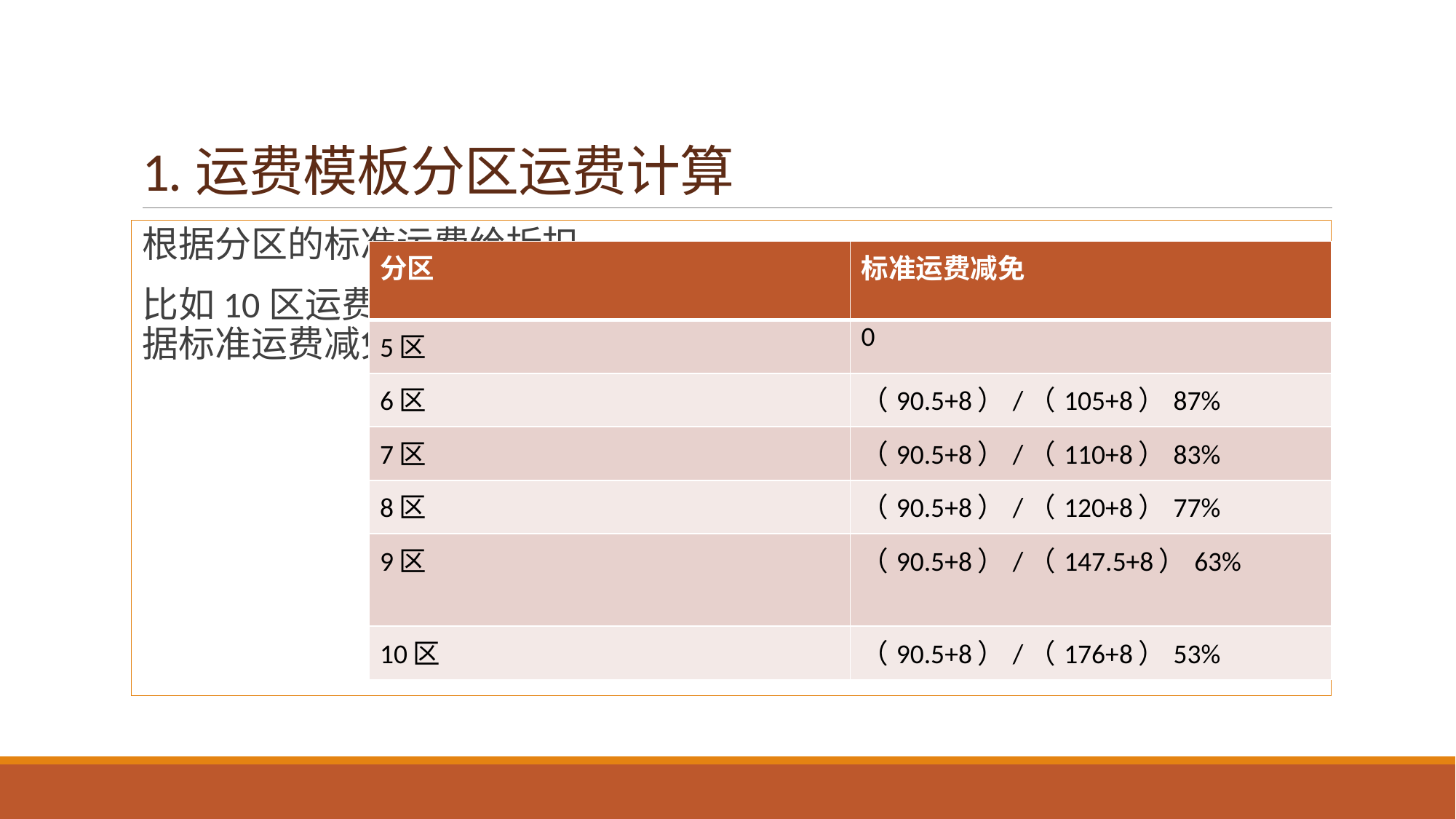

# 1.运费模板分区运费计算
根据分区的标准运费给折扣。
比如10区运费176+8，5区90.5+8，所以1kg物品模板中十区国家设置根据标准运费减免 :（90.5+8）/（176+8）
| 分区 | 标准运费减免 |
| --- | --- |
| 5区 | 0 |
| 6区 | （90.5+8）/（105+8）87% |
| 7区 | （90.5+8）/（110+8）83% |
| 8区 | （90.5+8）/（120+8）77% |
| 9区 | （90.5+8）/（147.5+8）63% |
| 10区 | （90.5+8）/（176+8）53% |